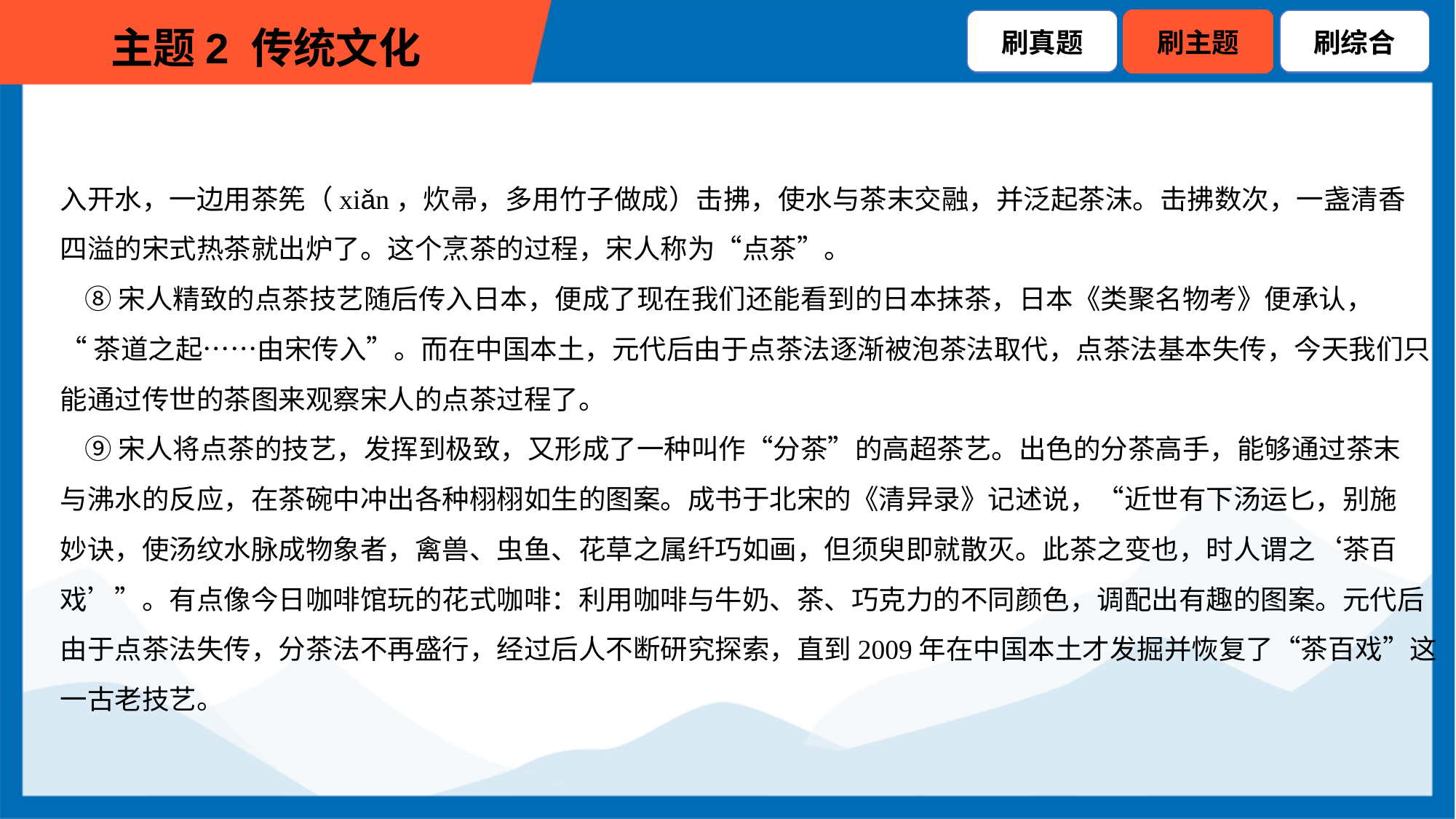

入开水，一边用茶筅（xiǎn，炊帚，多用竹子做成）击拂，使水与茶末交融，并泛起茶沫。击拂数次，一盏清香
四溢的宋式热茶就出炉了。这个烹茶的过程，宋人称为“点茶”。
    ⑧宋人精致的点茶技艺随后传入日本，便成了现在我们还能看到的日本抹茶，日本《类聚名物考》便承认，
“茶道之起……由宋传入”。而在中国本土，元代后由于点茶法逐渐被泡茶法取代，点茶法基本失传，今天我们只
能通过传世的茶图来观察宋人的点茶过程了。
    ⑨宋人将点茶的技艺，发挥到极致，又形成了一种叫作“分茶”的高超茶艺。出色的分茶高手，能够通过茶末
与沸水的反应，在茶碗中冲出各种栩栩如生的图案。成书于北宋的《清异录》记述说，“近世有下汤运匕，别施
妙诀，使汤纹水脉成物象者，禽兽、虫鱼、花草之属纤巧如画，但须臾即就散灭。此茶之变也，时人谓之‘茶百
戏’”。有点像今日咖啡馆玩的花式咖啡：利用咖啡与牛奶、茶、巧克力的不同颜色，调配出有趣的图案。元代后
由于点茶法失传，分茶法不再盛行，经过后人不断研究探索，直到2009年在中国本土才发掘并恢复了“茶百戏”这
一古老技艺。